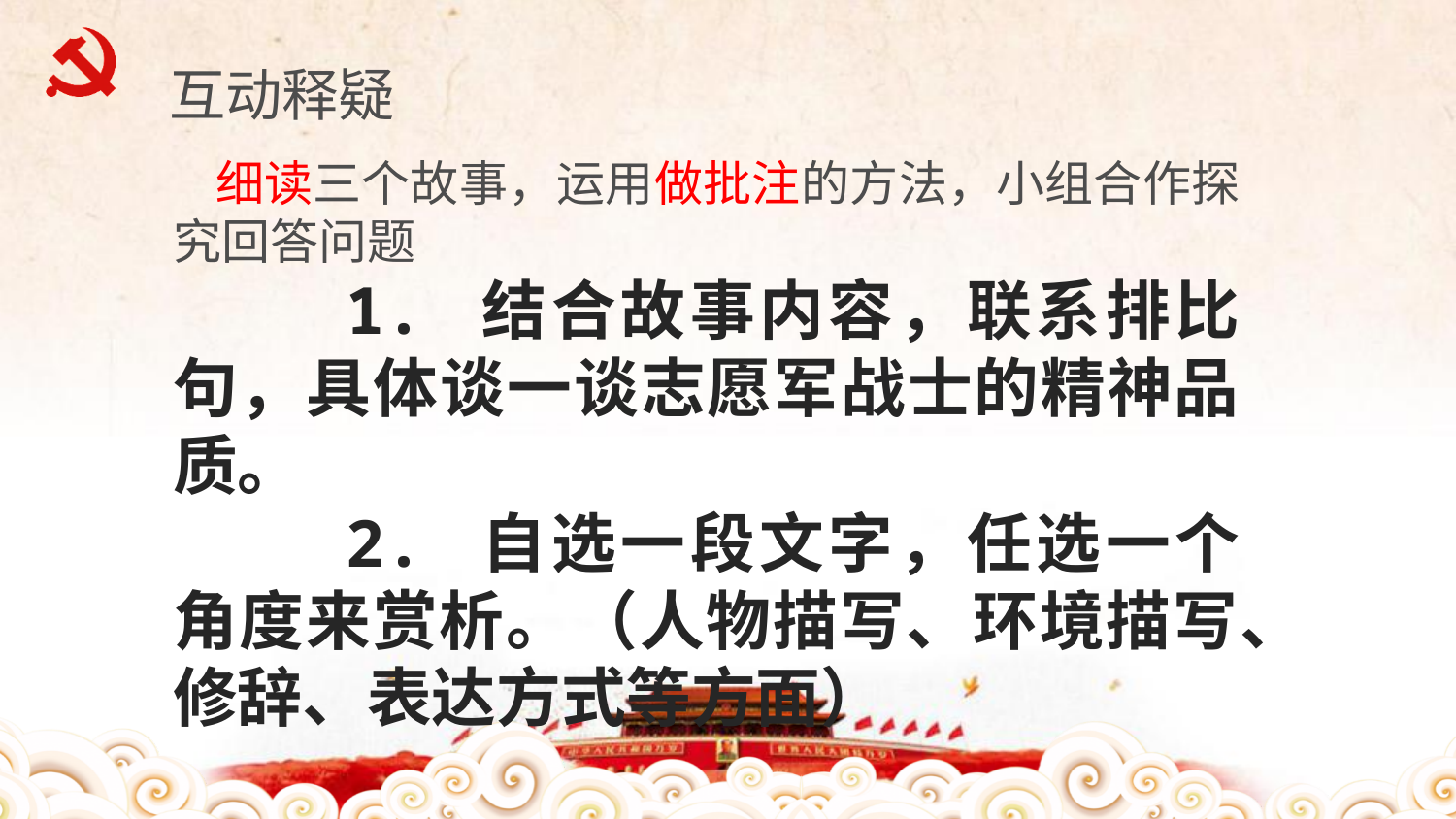

互动释疑
细读三个故事，运用做批注的方法，小组合作探究回答问题
   1.	结合故事内容，联系排比句，具体谈一谈志愿军战士的精神品质。
   2.	自选一段文字，任选一个角度来赏析。（人物描写、环境描写、修辞、表达方式等方面）

0